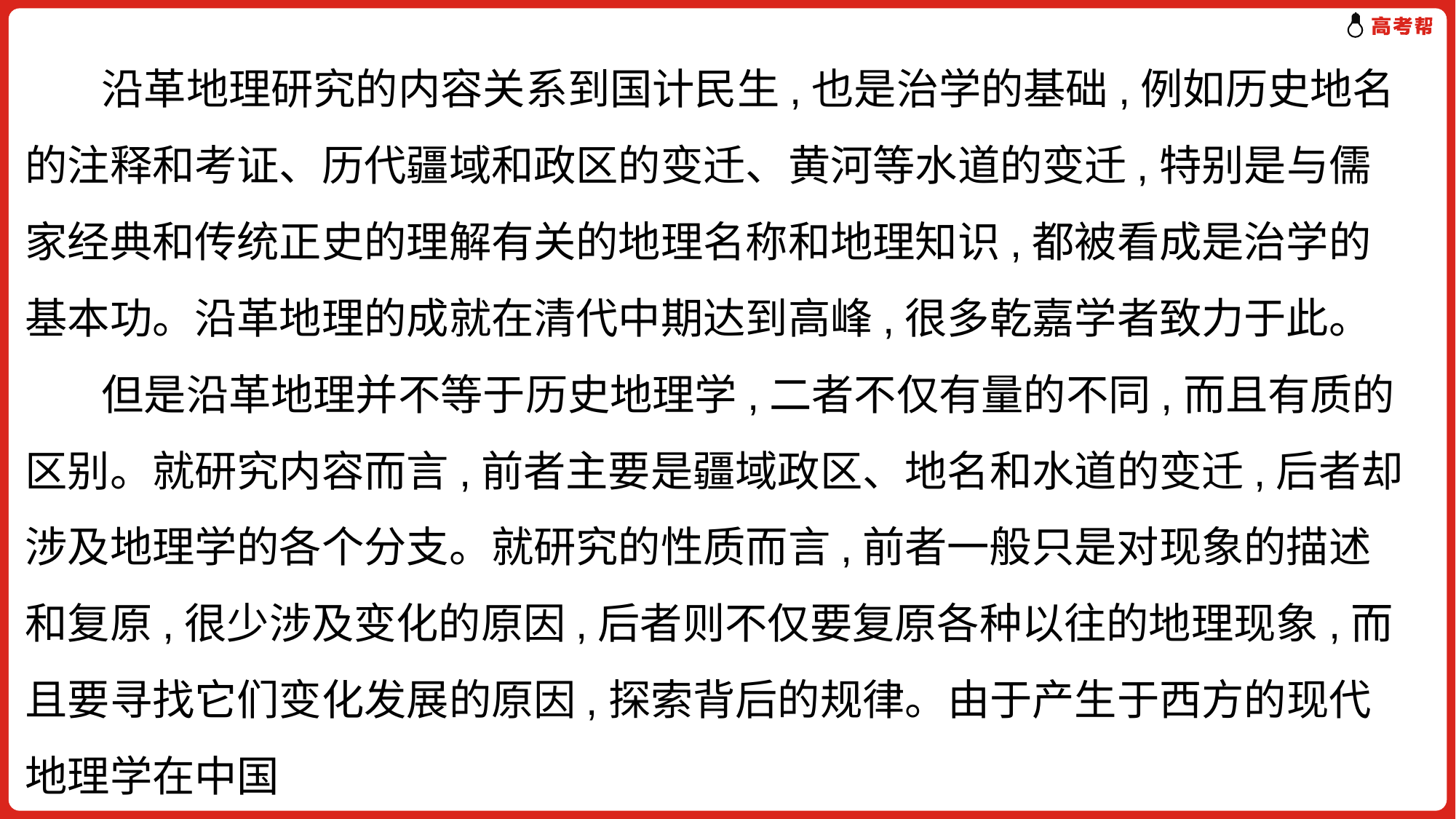

沿革地理研究的内容关系到国计民生,也是治学的基础,例如历史地名的注释和考证、历代疆域和政区的变迁、黄河等水道的变迁,特别是与儒家经典和传统正史的理解有关的地理名称和地理知识,都被看成是治学的基本功。沿革地理的成就在清代中期达到高峰,很多乾嘉学者致力于此。
       但是沿革地理并不等于历史地理学,二者不仅有量的不同,而且有质的区别。就研究内容而言,前者主要是疆域政区、地名和水道的变迁,后者却涉及地理学的各个分支。就研究的性质而言,前者一般只是对现象的描述和复原,很少涉及变化的原因,后者则不仅要复原各种以往的地理现象,而且要寻找它们变化发展的原因,探索背后的规律。由于产生于西方的现代地理学在中国